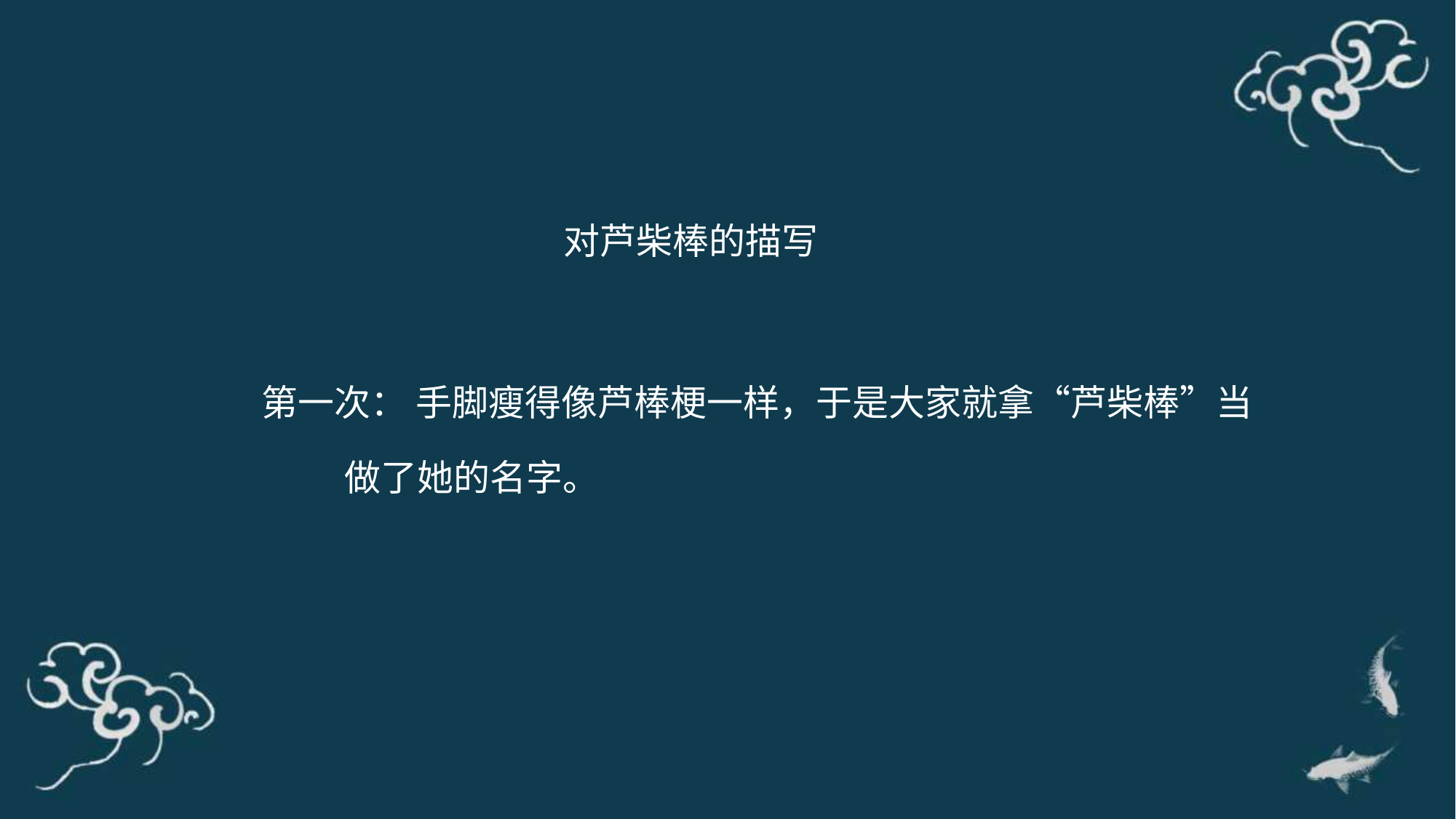

对芦柴棒的描写
第一次： 手脚瘦得像芦棒梗一样，于是大家就拿“芦柴棒”当
         做了她的名字。